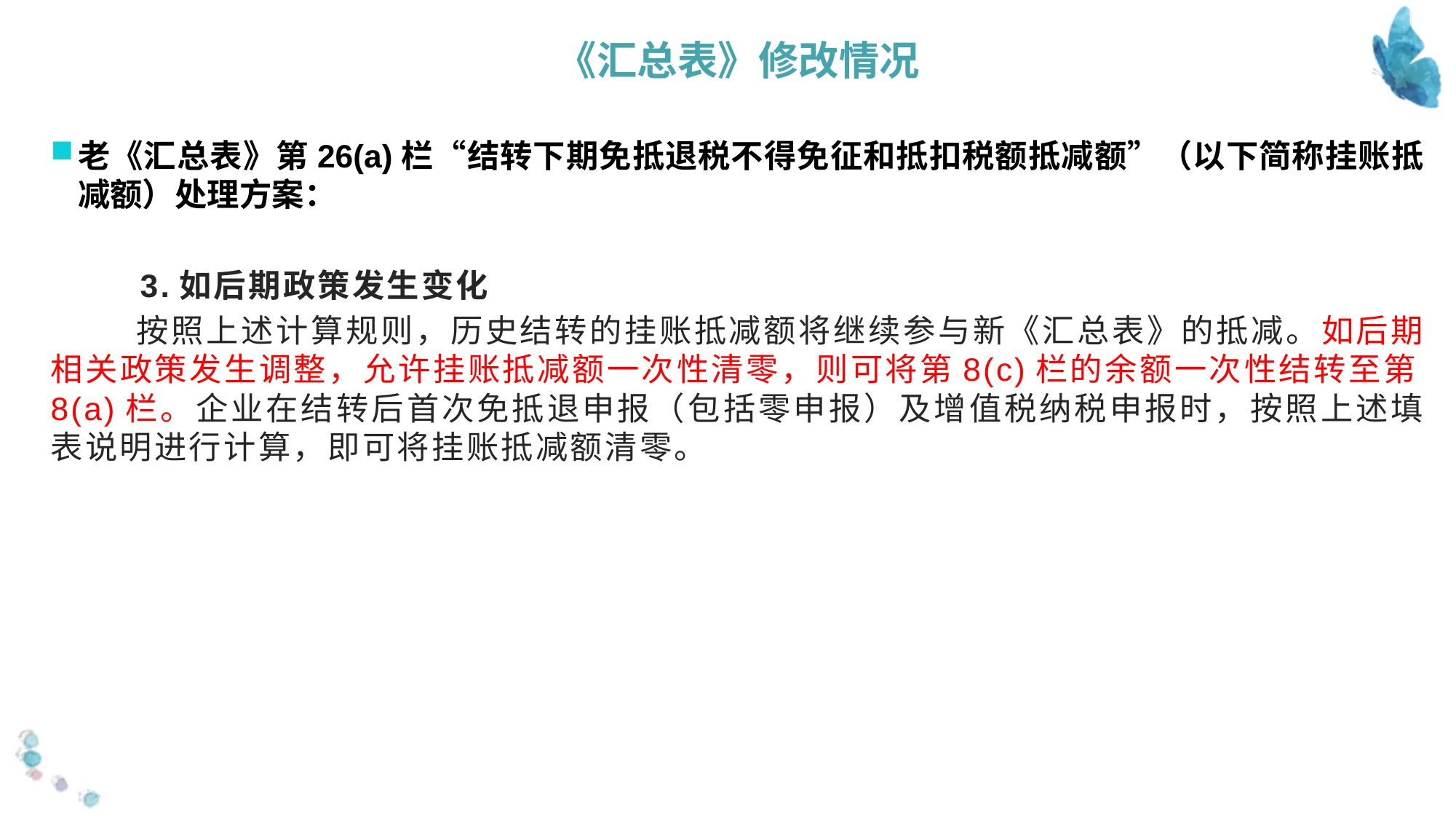

《汇总表》修改情况

老《汇总表》第26(a)栏“结转下期免抵退税不得免征和抵扣税额抵减额”（以下简称挂账抵减额）处理方案：

        3.如后期政策发生变化
        按照上述计算规则，历史结转的挂账抵减额将继续参与新《汇总表》的抵减。如后期相关政策发生调整，允许挂账抵减额一次性清零，则可将第8(c)栏的余额一次性结转至第8(a)栏。企业在结转后首次免抵退申报（包括零申报）及增值税纳税申报时，按照上述填表说明进行计算，即可将挂账抵减额清零。